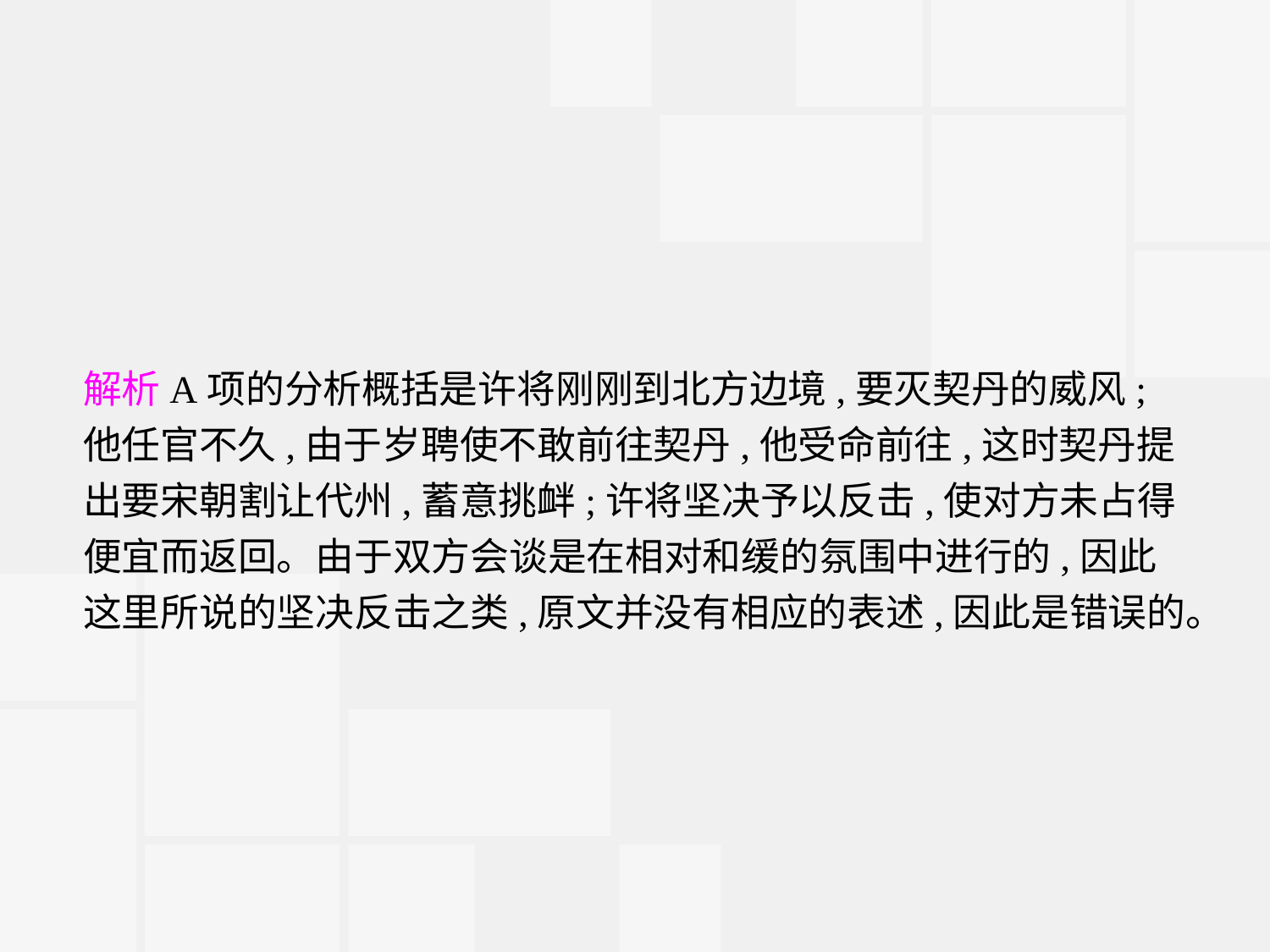

解析A项的分析概括是许将刚刚到北方边境,要灭契丹的威风;他任官不久,由于岁聘使不敢前往契丹,他受命前往,这时契丹提出要宋朝割让代州,蓄意挑衅;许将坚决予以反击,使对方未占得便宜而返回。由于双方会谈是在相对和缓的氛围中进行的,因此这里所说的坚决反击之类,原文并没有相应的表述,因此是错误的。